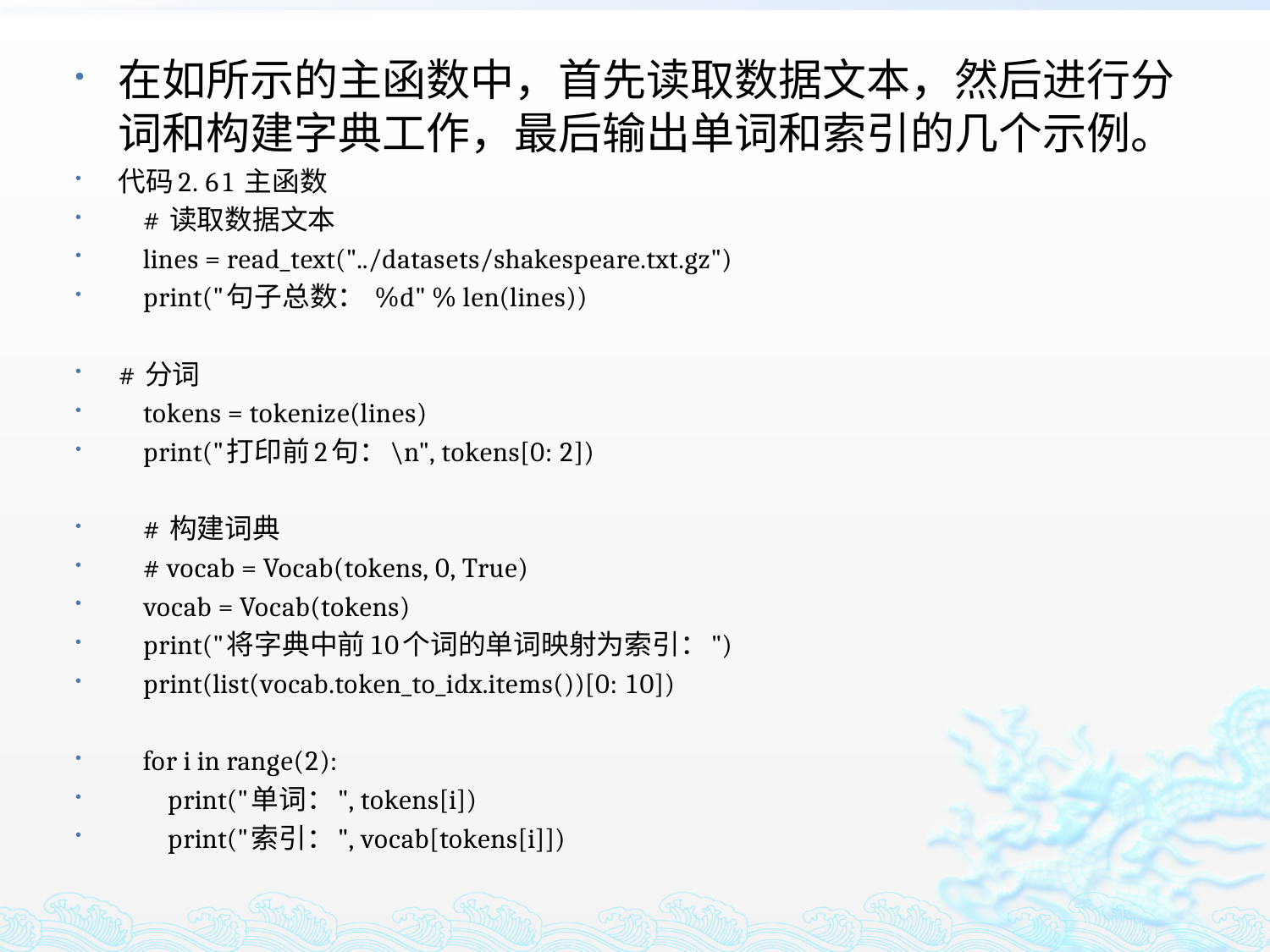

在如所示的主函数中，首先读取数据文本，然后进行分词和构建字典工作，最后输出单词和索引的几个示例。
代码2. 61 主函数
    # 读取数据文本
    lines = read_text("../datasets/shakespeare.txt.gz")
    print("句子总数： %d" % len(lines))

# 分词
    tokens = tokenize(lines)
    print("打印前2句：\n", tokens[0: 2])

    # 构建词典
    # vocab = Vocab(tokens, 0, True)
    vocab = Vocab(tokens)
    print("将字典中前10个词的单词映射为索引：")
    print(list(vocab.token_to_idx.items())[0: 10])

    for i in range(2):
        print("单词：", tokens[i])
        print("索引：", vocab[tokens[i]])